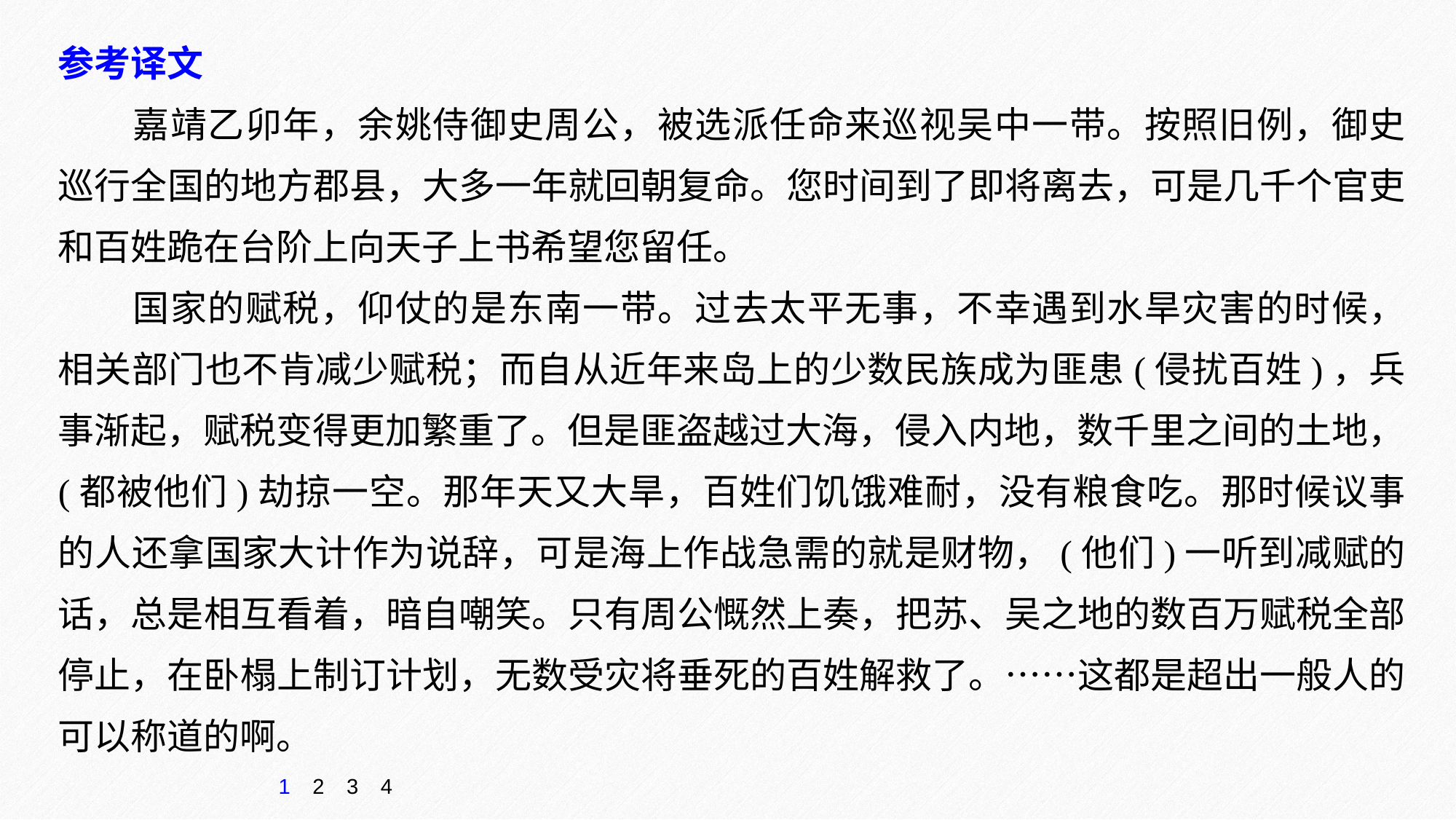

参考译文
嘉靖乙卯年，余姚侍御史周公，被选派任命来巡视吴中一带。按照旧例，御史巡行全国的地方郡县，大多一年就回朝复命。您时间到了即将离去，可是几千个官吏和百姓跪在台阶上向天子上书希望您留任。
国家的赋税，仰仗的是东南一带。过去太平无事，不幸遇到水旱灾害的时候，相关部门也不肯减少赋税；而自从近年来岛上的少数民族成为匪患(侵扰百姓)，兵事渐起，赋税变得更加繁重了。但是匪盗越过大海，侵入内地，数千里之间的土地，(都被他们)劫掠一空。那年天又大旱，百姓们饥饿难耐，没有粮食吃。那时候议事的人还拿国家大计作为说辞，可是海上作战急需的就是财物，(他们)一听到减赋的话，总是相互看着，暗自嘲笑。只有周公慨然上奏，把苏、吴之地的数百万赋税全部停止，在卧榻上制订计划，无数受灾将垂死的百姓解救了。……这都是超出一般人的可以称道的啊。
1
2
3
4